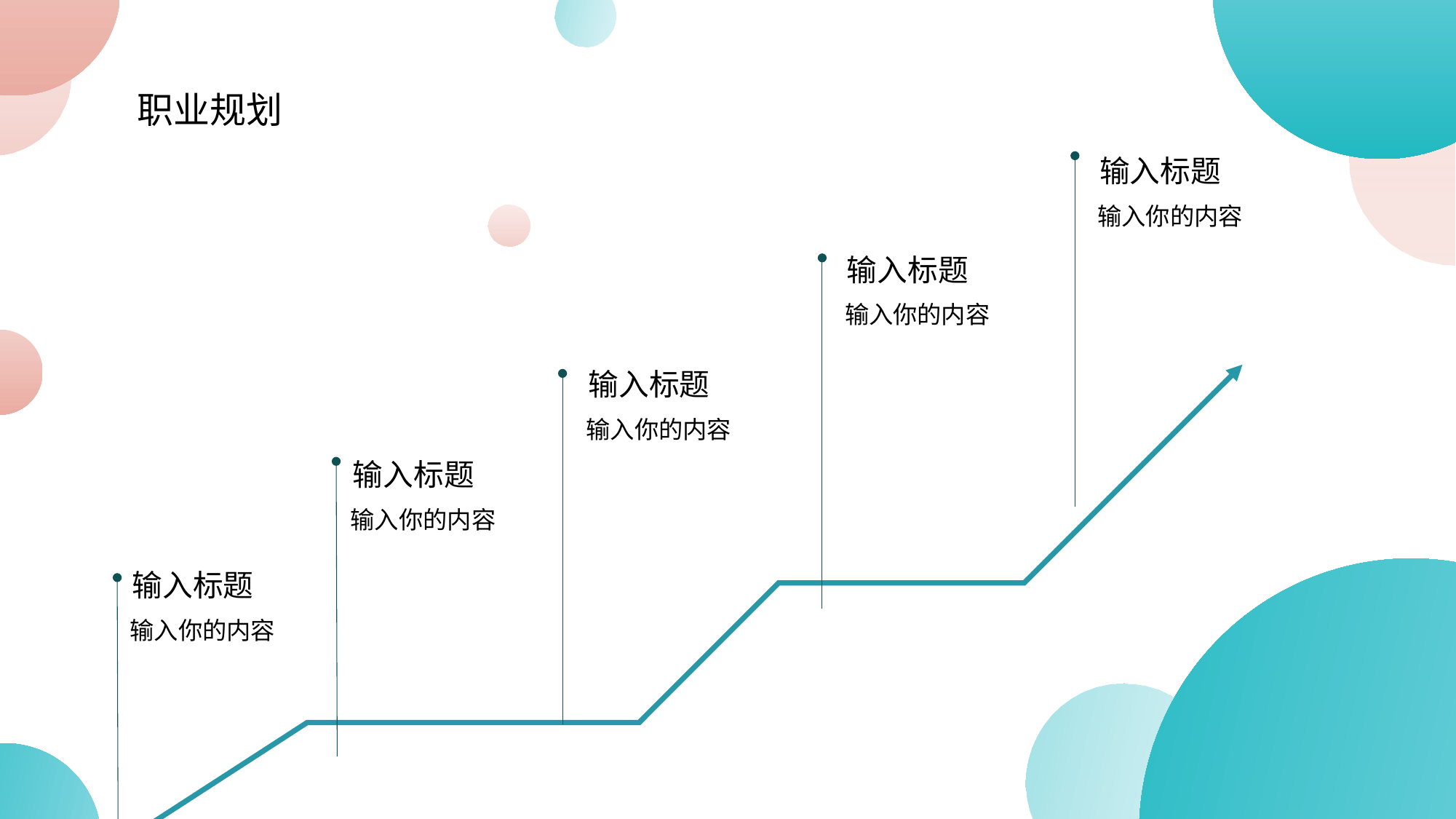

职业规划
输入标题
输入你的内容

输入标题
输入你的内容

输入标题
输入你的内容

输入标题
输入你的内容

输入标题
输入你的内容